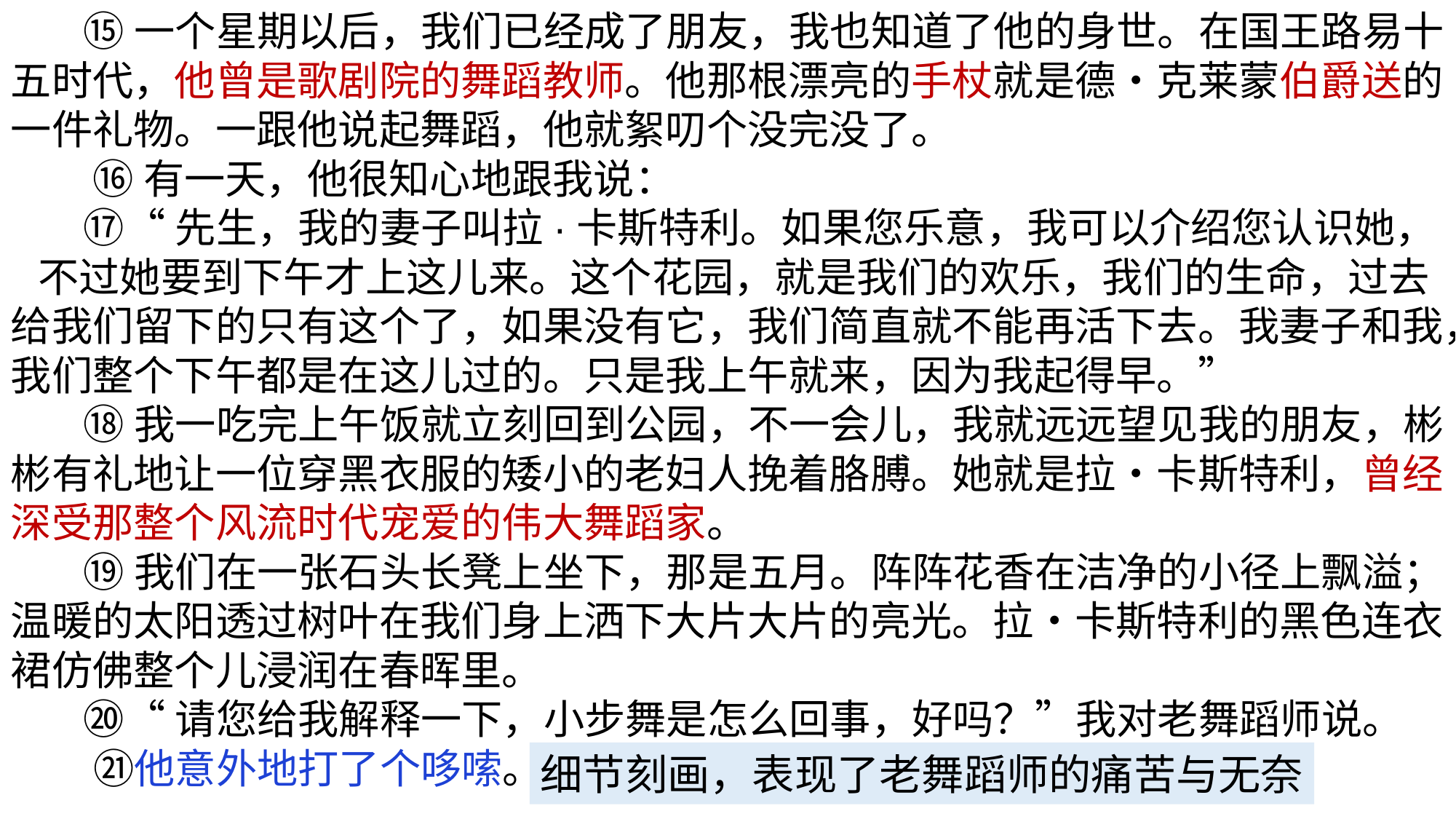

⑮一个星期以后，我们已经成了朋友，我也知道了他的身世。在国王路易十五时代，他曾是歌剧院的舞蹈教师。他那根漂亮的手杖就是德•克莱蒙伯爵送的一件礼物。一跟他说起舞蹈，他就絮叨个没完没了。
         ⑯有一天，他很知心地跟我说：
        ⑰“先生，我的妻子叫拉·卡斯特利。如果您乐意，我可以介绍您认识她，    不过她要到下午才上这儿来。这个花园，就是我们的欢乐，我们的生命，过去给我们留下的只有这个了，如果没有它，我们简直就不能再活下去。我妻子和我，我们整个下午都是在这儿过的。只是我上午就来，因为我起得早。”
        ⑱我一吃完上午饭就立刻回到公园，不一会儿，我就远远望见我的朋友，彬彬有礼地让一位穿黑衣服的矮小的老妇人挽着胳膊。她就是拉•卡斯特利，曾经深受那整个风流时代宠爱的伟大舞蹈家。
        ⑲我们在一张石头长凳上坐下，那是五月。阵阵花香在洁净的小径上飘溢；温暖的太阳透过树叶在我们身上洒下大片大片的亮光。拉•卡斯特利的黑色连衣裙仿佛整个儿浸润在春晖里。
        ⑳“请您给我解释一下，小步舞是怎么回事，好吗？”我对老舞蹈师说。
        ㉑他意外地打了个哆嗦。
细节刻画，表现了老舞蹈师的痛苦与无奈